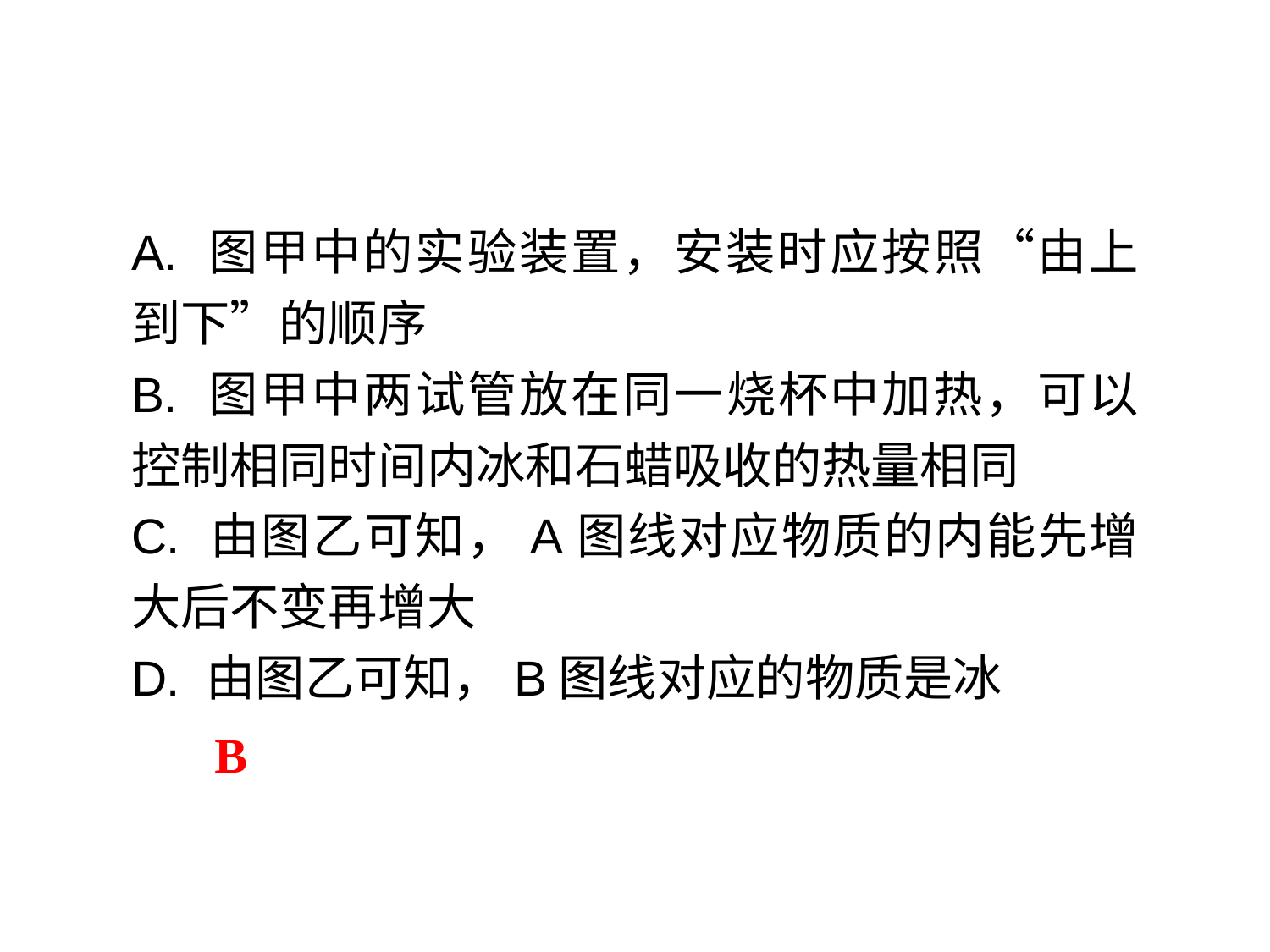

A. 图甲中的实验装置，安装时应按照“由上到下”的顺序
B. 图甲中两试管放在同一烧杯中加热，可以控制相同时间内冰和石蜡吸收的热量相同
C. 由图乙可知，A图线对应物质的内能先增大后不变再增大
D. 由图乙可知，B图线对应的物质是冰
B